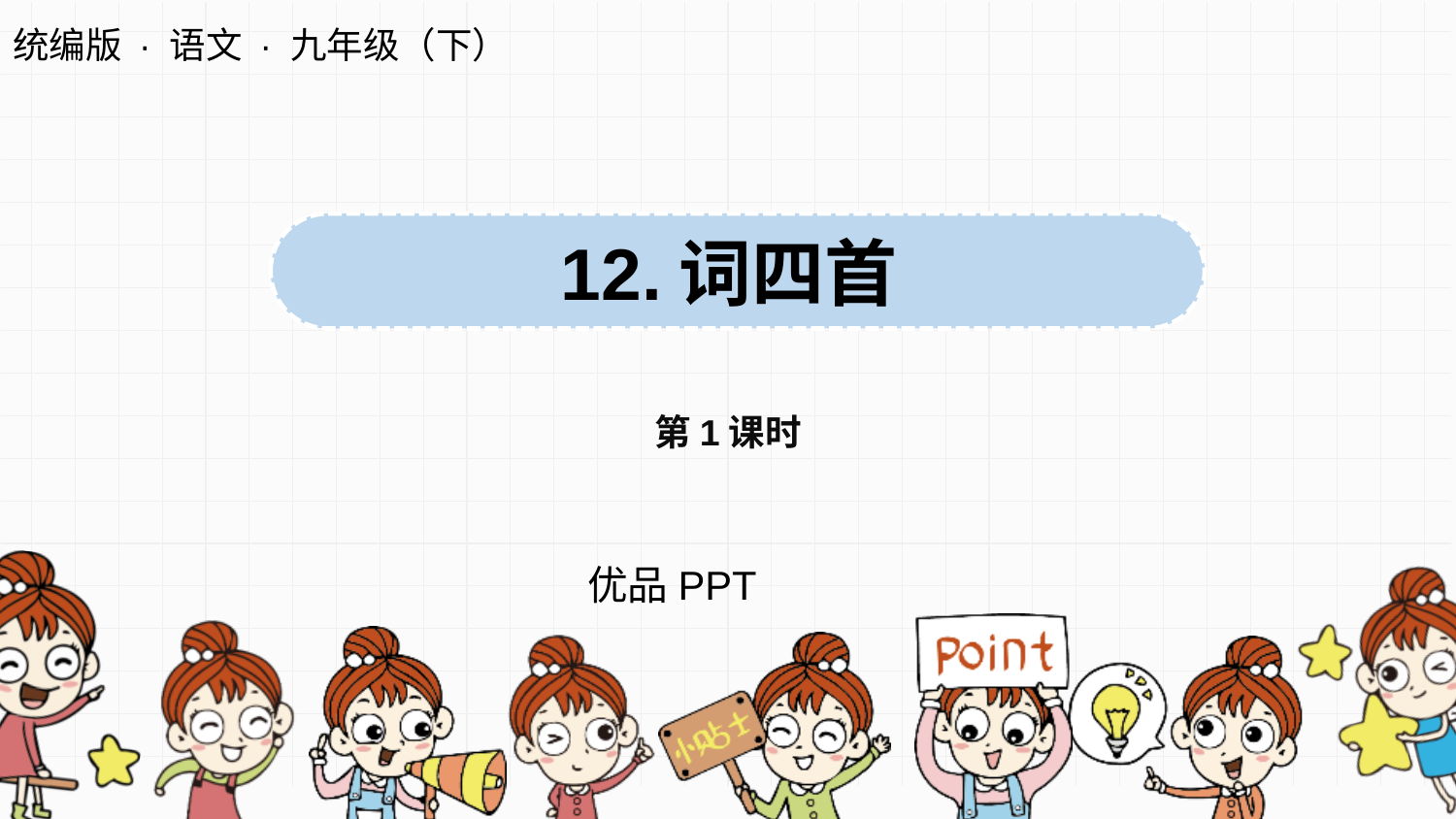

统编版 · 语文 · 九年级（下）
12.词四首
第1课时
优品PPT